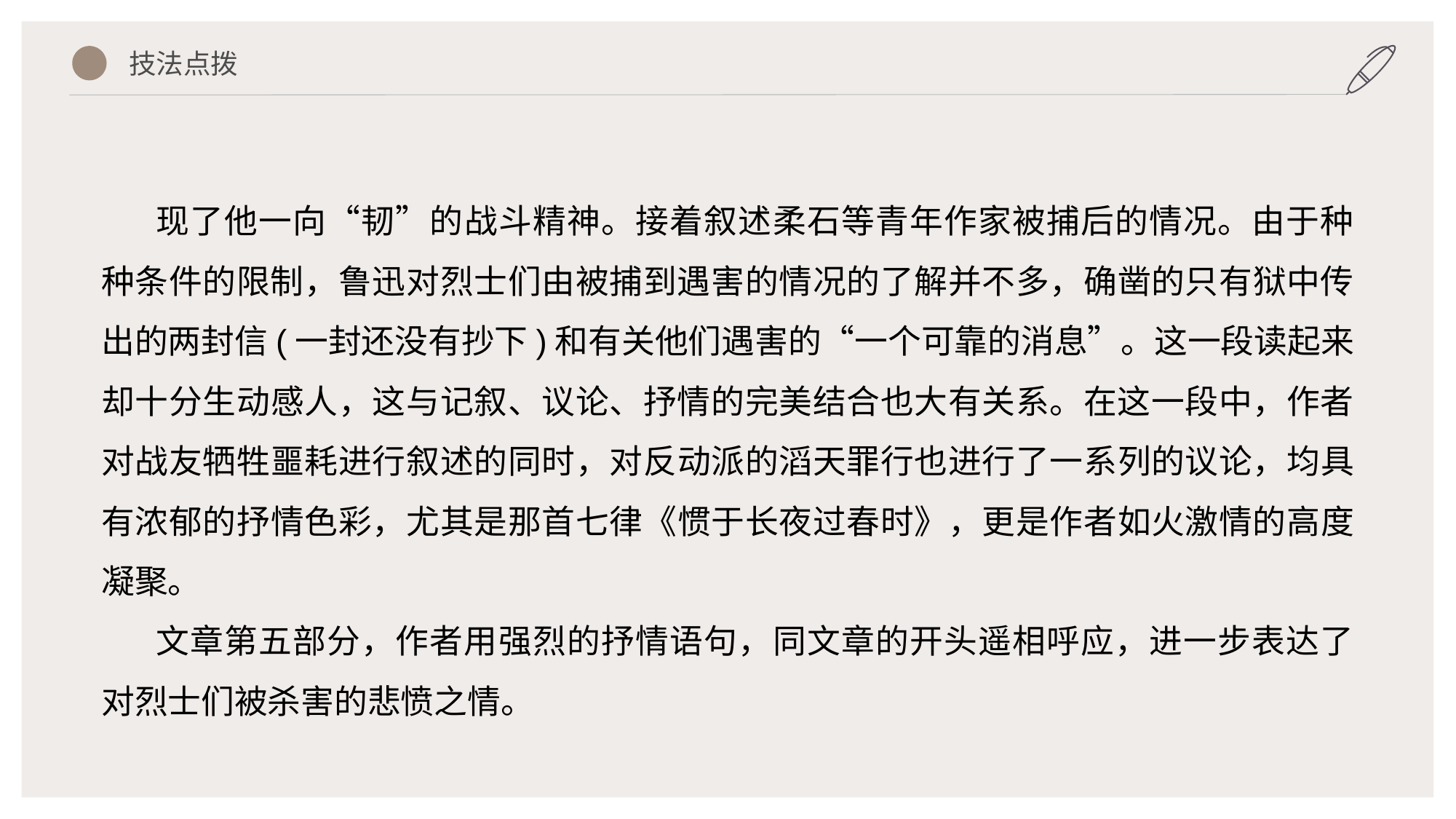

技法点拨

现了他一向“韧”的战斗精神。接着叙述柔石等青年作家被捕后的情况。由于种种条件的限制，鲁迅对烈士们由被捕到遇害的情况的了解并不多，确凿的只有狱中传出的两封信(一封还没有抄下)和有关他们遇害的“一个可靠的消息”。这一段读起来却十分生动感人，这与记叙、议论、抒情的完美结合也大有关系。在这一段中，作者对战友牺牲噩耗进行叙述的同时，对反动派的滔天罪行也进行了一系列的议论，均具有浓郁的抒情色彩，尤其是那首七律《惯于长夜过春时》，更是作者如火激情的高度凝聚。
文章第五部分，作者用强烈的抒情语句，同文章的开头遥相呼应，进一步表达了对烈士们被杀害的悲愤之情。